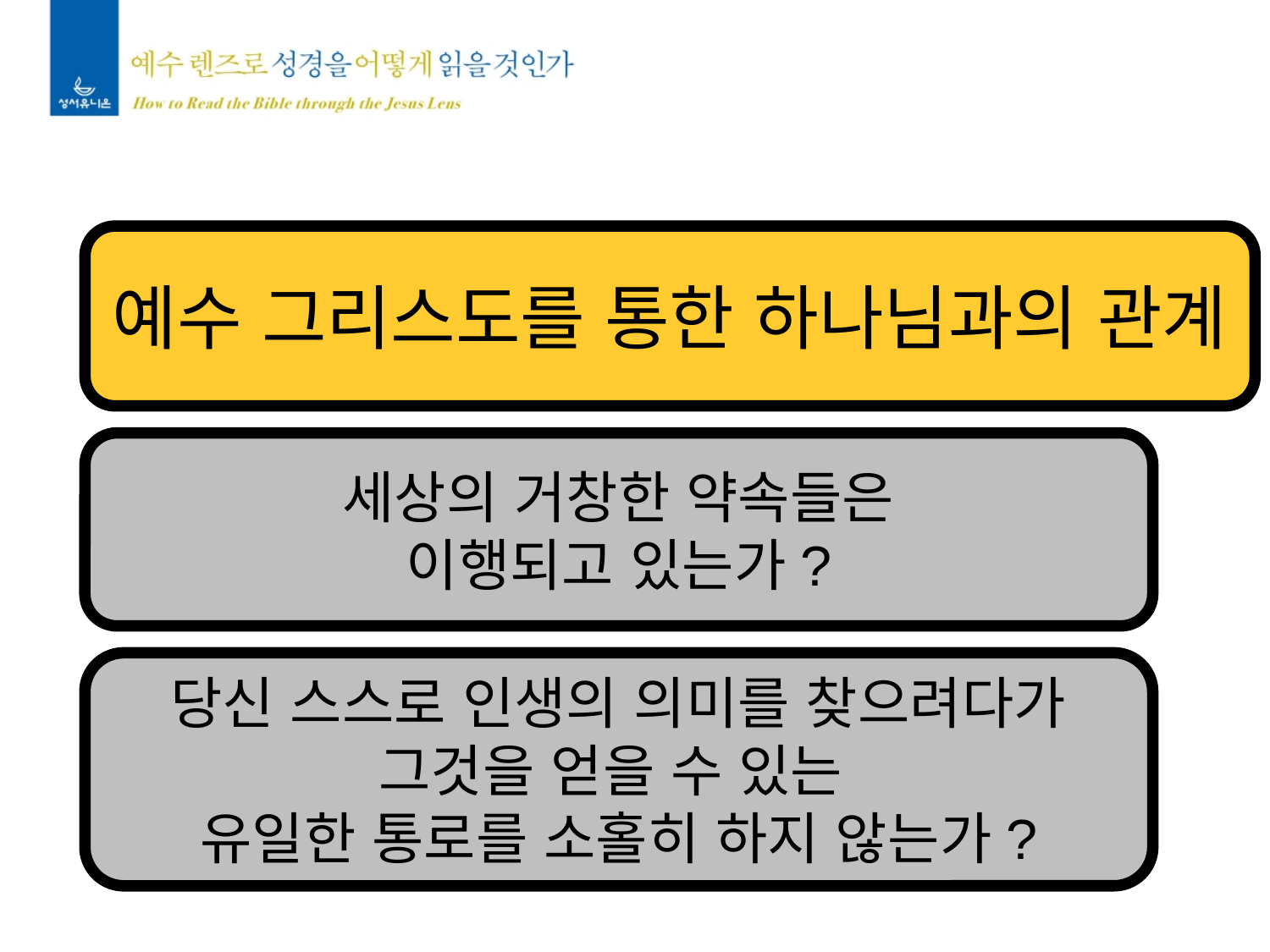

예수 그리스도를 통한 하나님과의 관계
세상의 거창한 약속들은
이행되고 있는가?
당신 스스로 인생의 의미를 찾으려다가
그것을 얻을 수 있는
유일한 통로를 소홀히 하지 않는가?